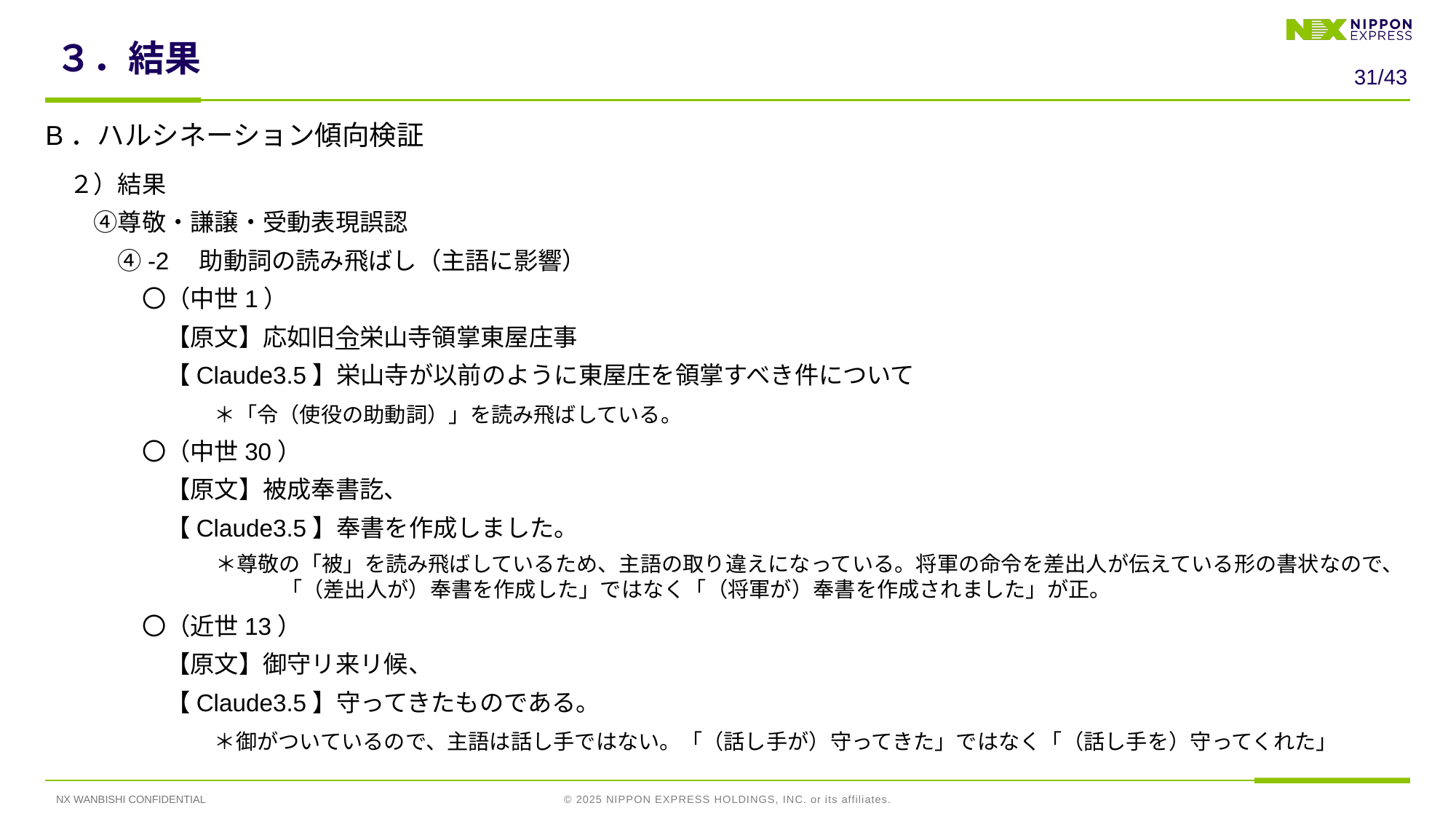

# ３．結果
31/43
B．ハルシネーション傾向検証
　２）結果
　　④尊敬・謙譲・受動表現誤認
　　　④-2　助動詞の読み飛ばし（主語に影響）
　　　　〇（中世1）
　　　　　【原文】応如旧令栄山寺領掌東屋庄事
　　　　　【Claude3.5】栄山寺が以前のように東屋庄を領掌すべき件について
　　　　　　　＊「令（使役の助動詞）」を読み飛ばしている。
　　　　〇（中世30）
　　　　　【原文】被成奉書訖、
　　　　　【Claude3.5】奉書を作成しました。
　　　　　　　　＊尊敬の「被」を読み飛ばしているため、主語の取り違えになっている。将軍の命令を差出人が伝えている形の書状なので、　　「（差出人が）奉書を作成した」ではなく「（将軍が）奉書を作成されました」が正。
　　　　〇（近世13）
　　　　　【原文】御守リ来リ候、
　　　　　【Claude3.5】守ってきたものである。
　　　　　　　＊御がついているので、主語は話し手ではない。「（話し手が）守ってきた」ではなく「（話し手を）守ってくれた」

NX WANBISHI CONFIDENTIAL